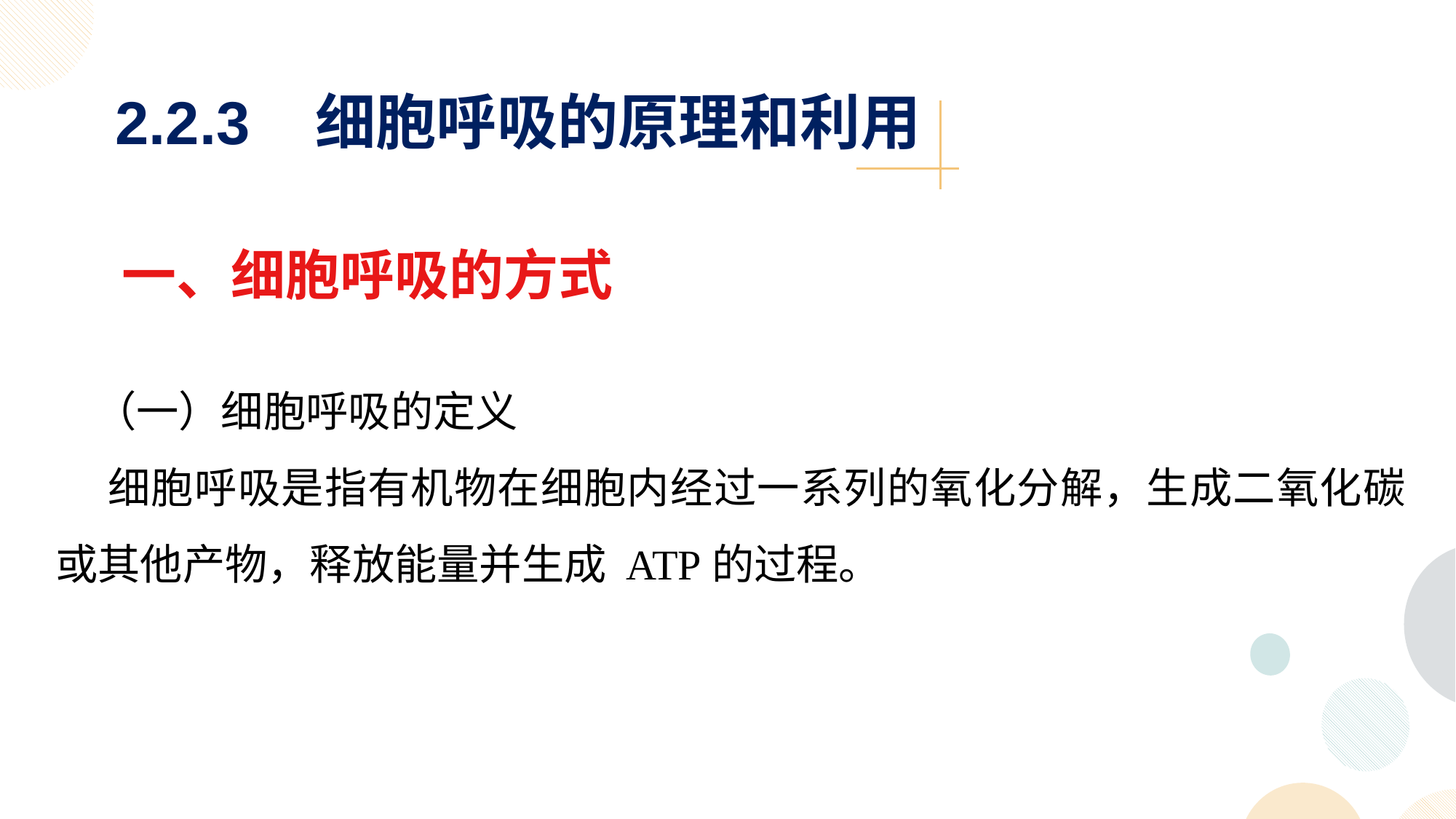

2.2.3   细胞呼吸的原理和利用
一、细胞呼吸的方式
   （一）细胞呼吸的定义
    细胞呼吸是指有机物在细胞内经过一系列的氧化分解，生成二氧化碳或其他产物，释放能量并生成 ATP的过程。